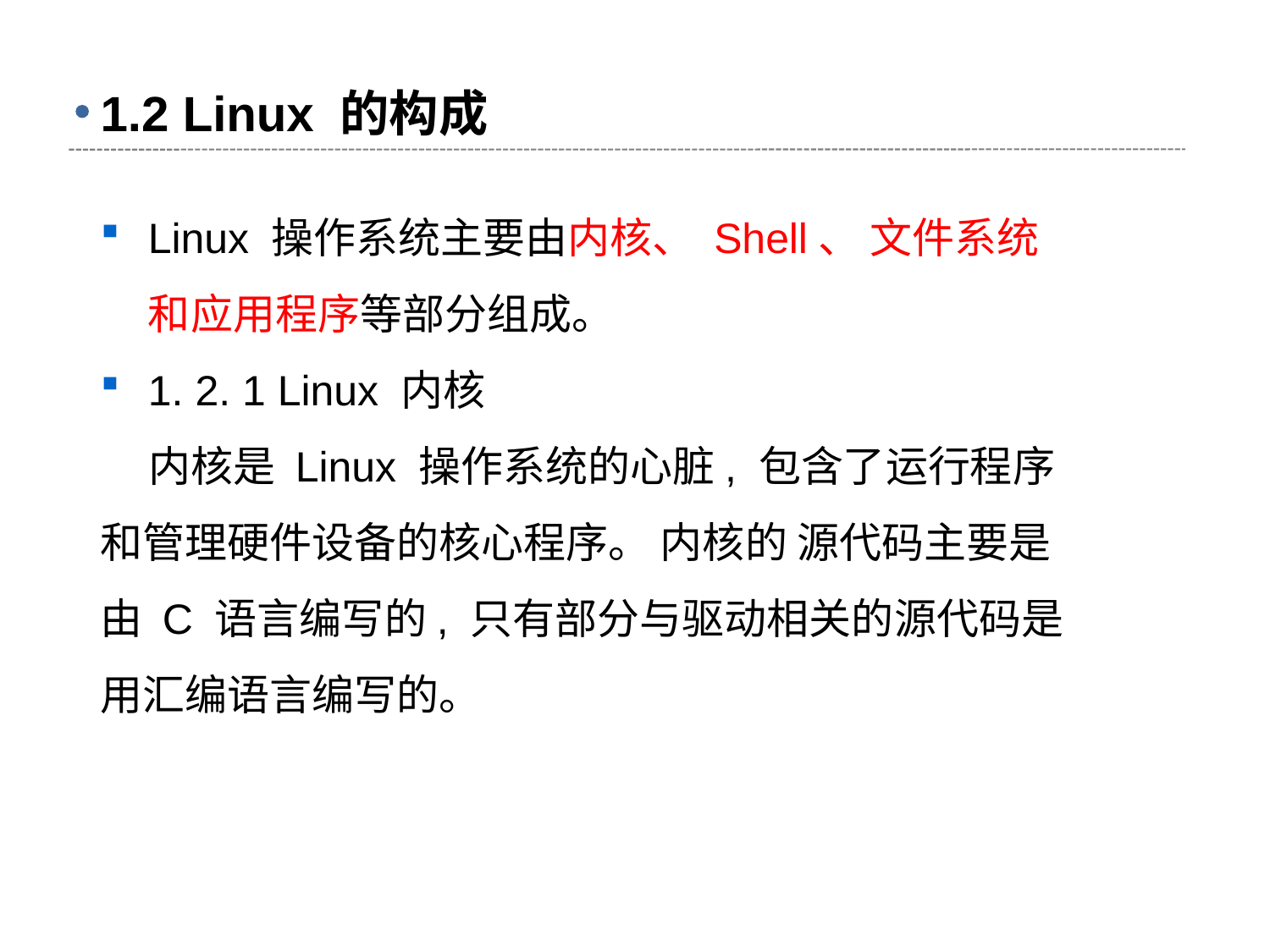

# 1.2 Linux 的构成
Linux 操作系统主要由内核、 Shell、 文件系统和应用程序等部分组成。
1. 2. 1 Linux 内核
    内核是 Linux 操作系统的心脏, 包含了运行程序和管理硬件设备的核心程序。 内核的 源代码主要是由 C 语言编写的, 只有部分与驱动相关的源代码是用汇编语言编写的。